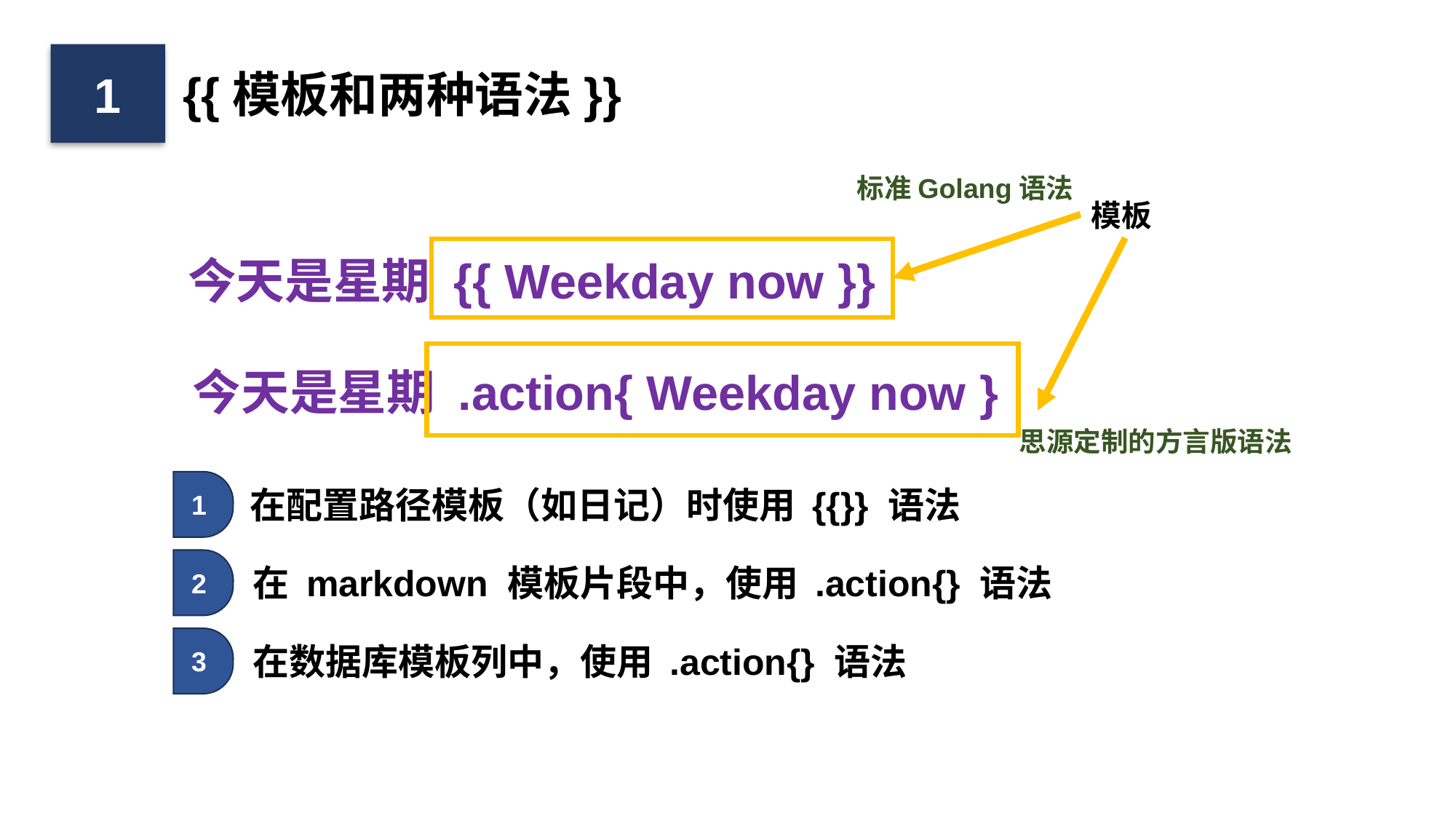

1
{{模板和两种语法}}
标准Golang语法
模板

今天是星期 {{ Weekday now }}

今天是星期 .action{ Weekday now }
思源定制的方言版语法
1
在配置路径模板（如日记）时使用 {{}} 语法
2
在 markdown 模板片段中，使用 .action{} 语法
3
在数据库模板列中，使用 .action{} 语法